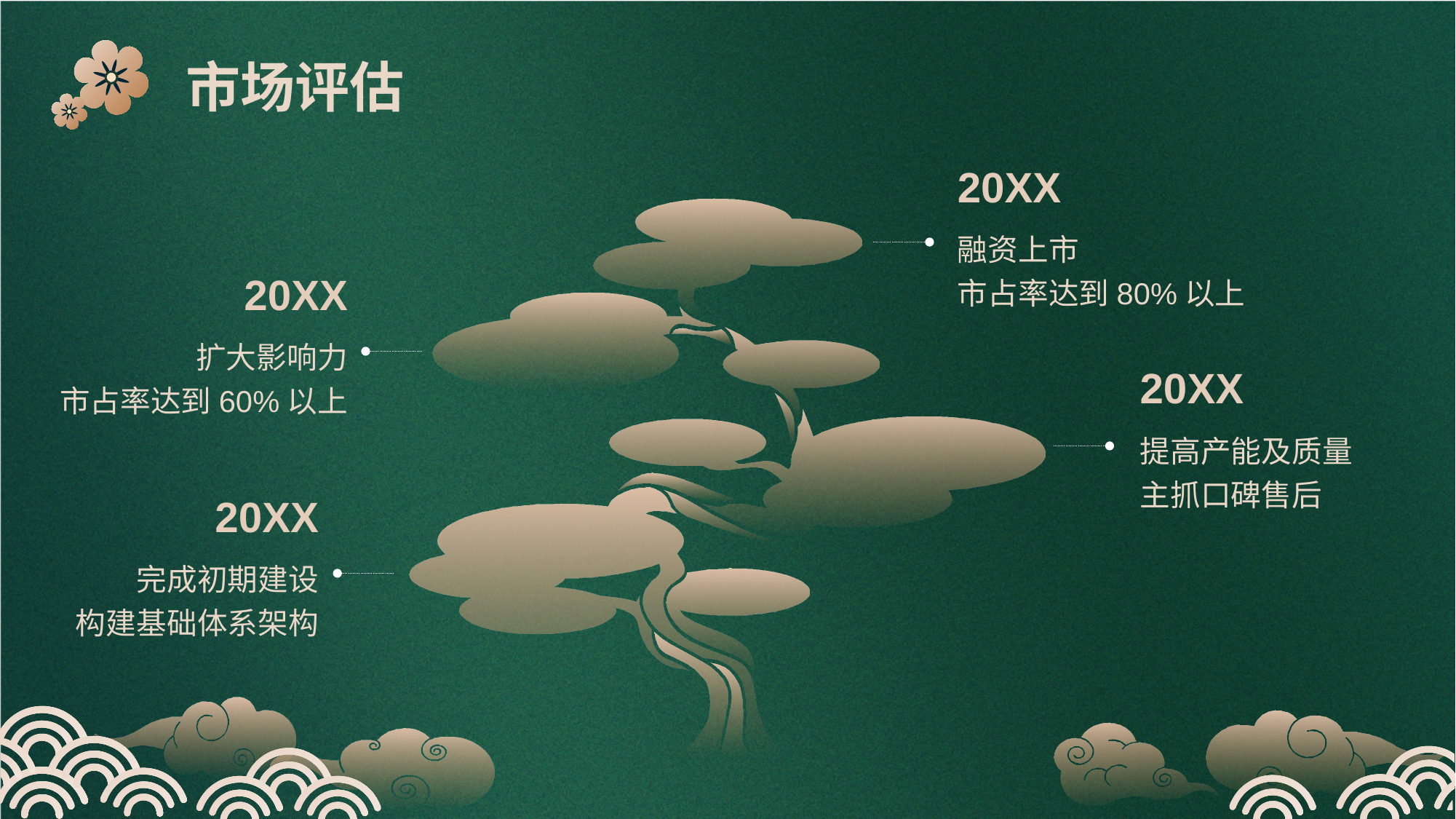

市场评估
20XX
融资上市
市占率达到80%以上
20XX
扩大影响力
市占率达到60%以上
20XX
提高产能及质量
主抓口碑售后
20XX
完成初期建设
构建基础体系架构